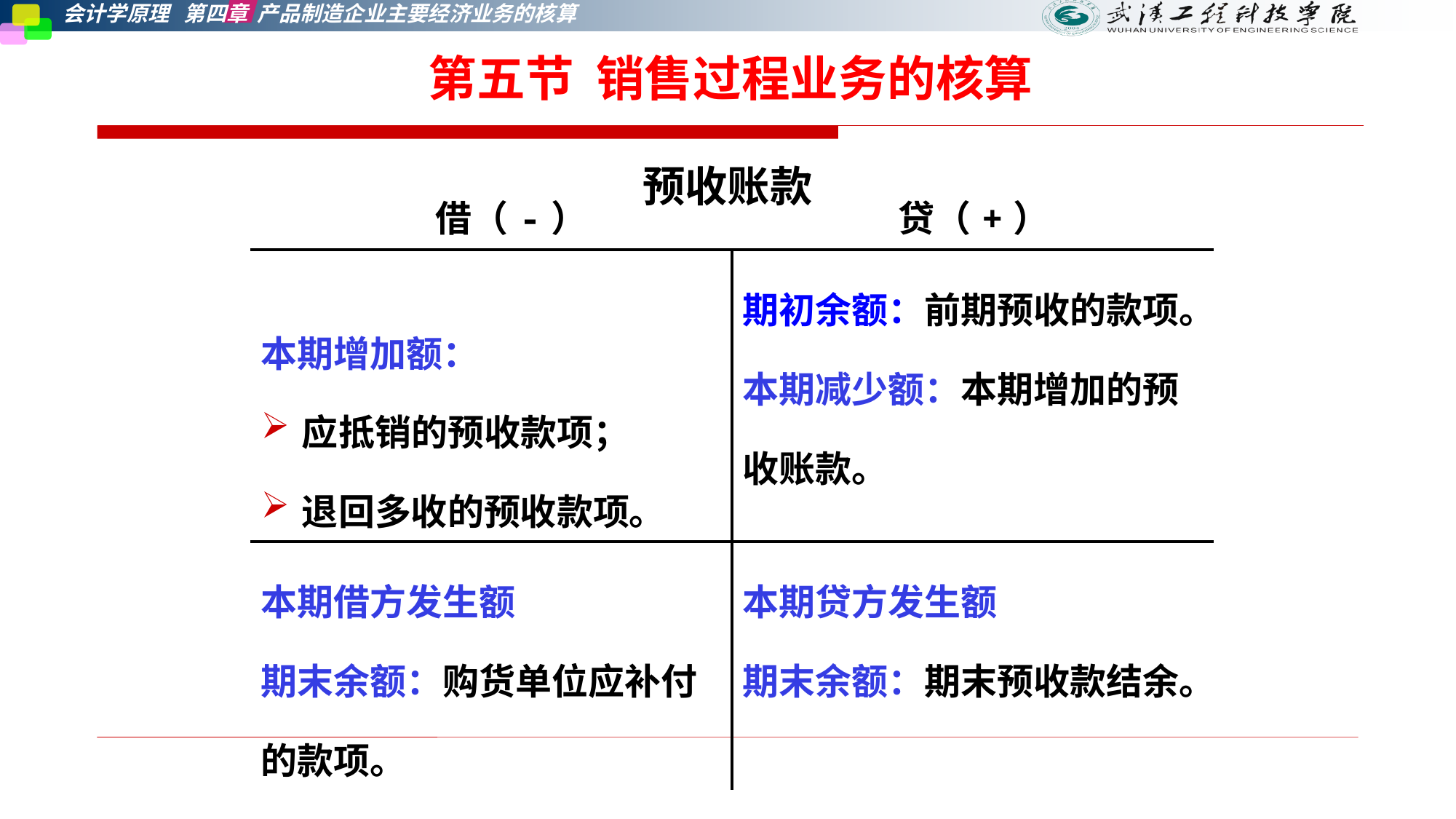

第五节  销售过程业务的核算
预收账款
| 借（-） 贷（+） |  |
| --- | --- |
| 本期增加额： 应抵销的预收款项； 退回多收的预收款项。 | 期初余额：前期预收的款项。 本期减少额：本期增加的预收账款。 |
| 本期借方发生额 期末余额：购货单位应补付的款项。 | 本期贷方发生额 期末余额：期末预收款结余。 |